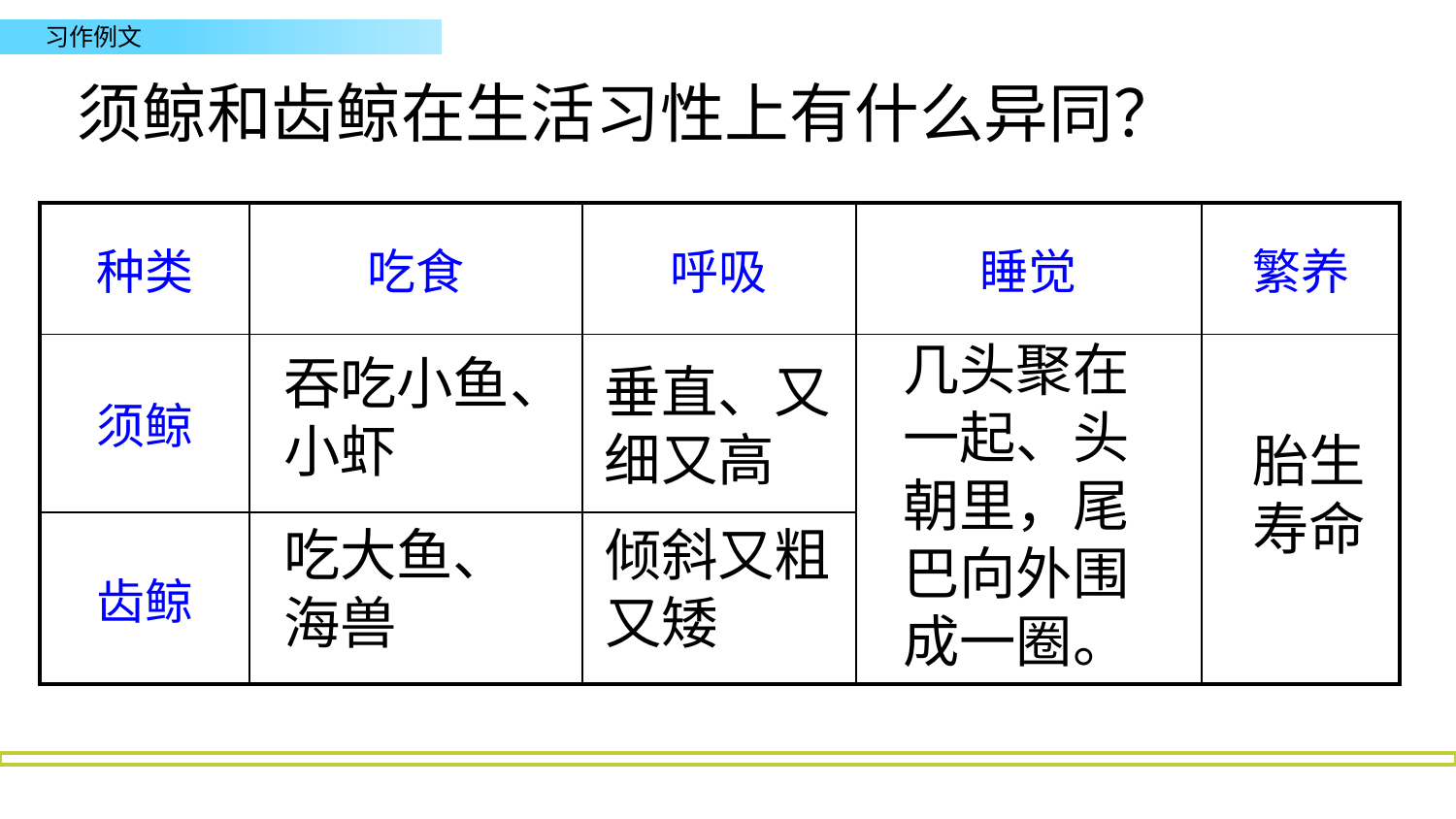

# 须鲸和齿鲸在生活习性上有什么异同？
| 种类 | 吃食 | 呼吸 | 睡觉 | 繁养 |
| --- | --- | --- | --- | --- |
| 须鲸 |  |  |  |  |
| 齿鲸 |  |  |  |  |
几头聚在一起、头朝里，尾巴向外围成一圈。
吞吃小鱼、小虾
垂直、又
细又高
胎生
寿命
吃大鱼、海兽
倾斜又粗
又矮